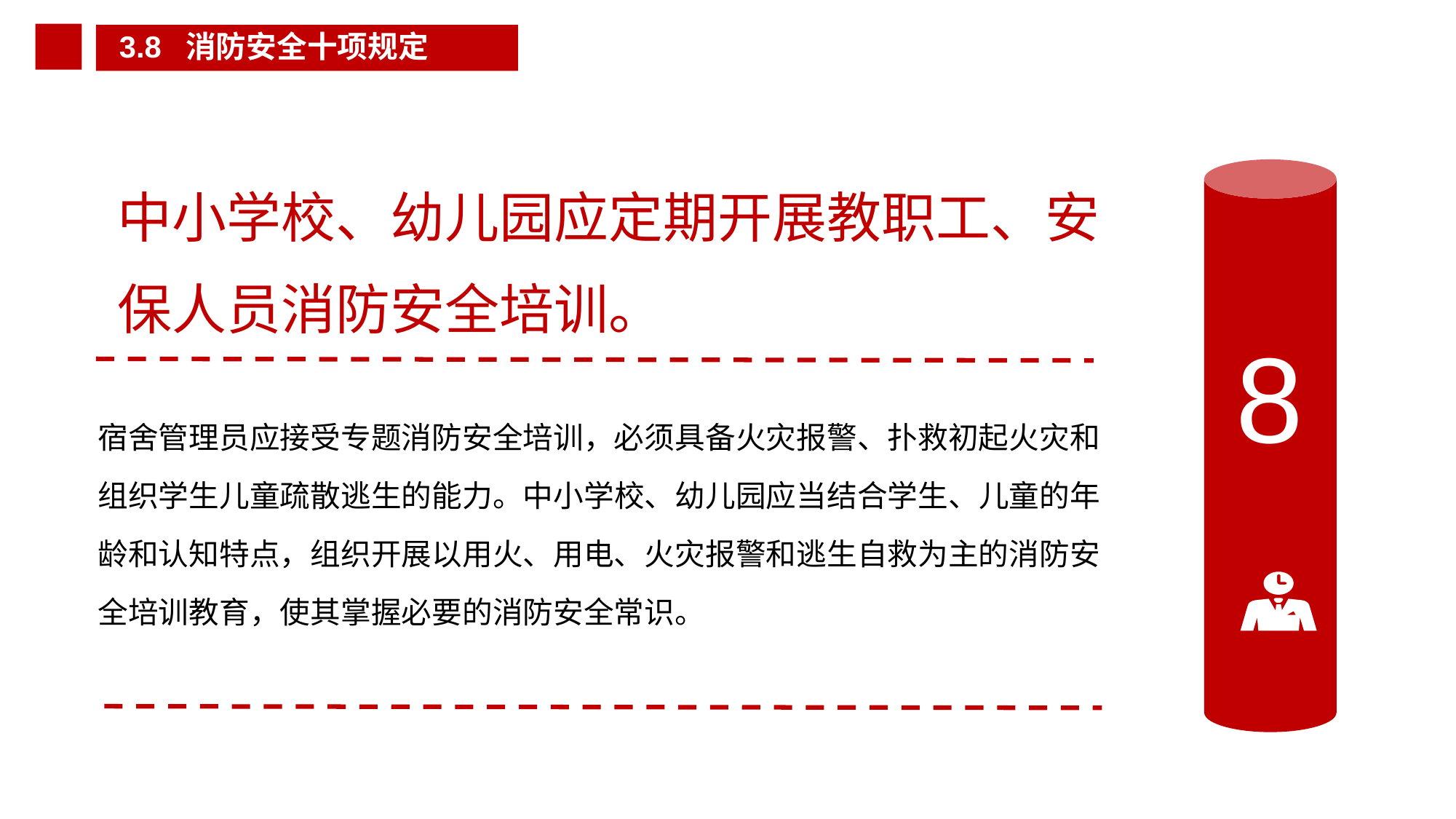

3.8  消防安全十项规定

中小学校、幼儿园应定期开展教职工、安
保人员消防安全培训。
宿舍管理员应接受专题消防安全培训，必须具备火灾报警、扑救初起火灾和组织学生儿童疏散逃生的能力。中小学校、幼儿园应当结合学生、儿童的年龄和认知特点，组织开展以用火、用电、火灾报警和逃生自救为主的消防安全培训教育，使其掌握必要的消防安全常识。

8